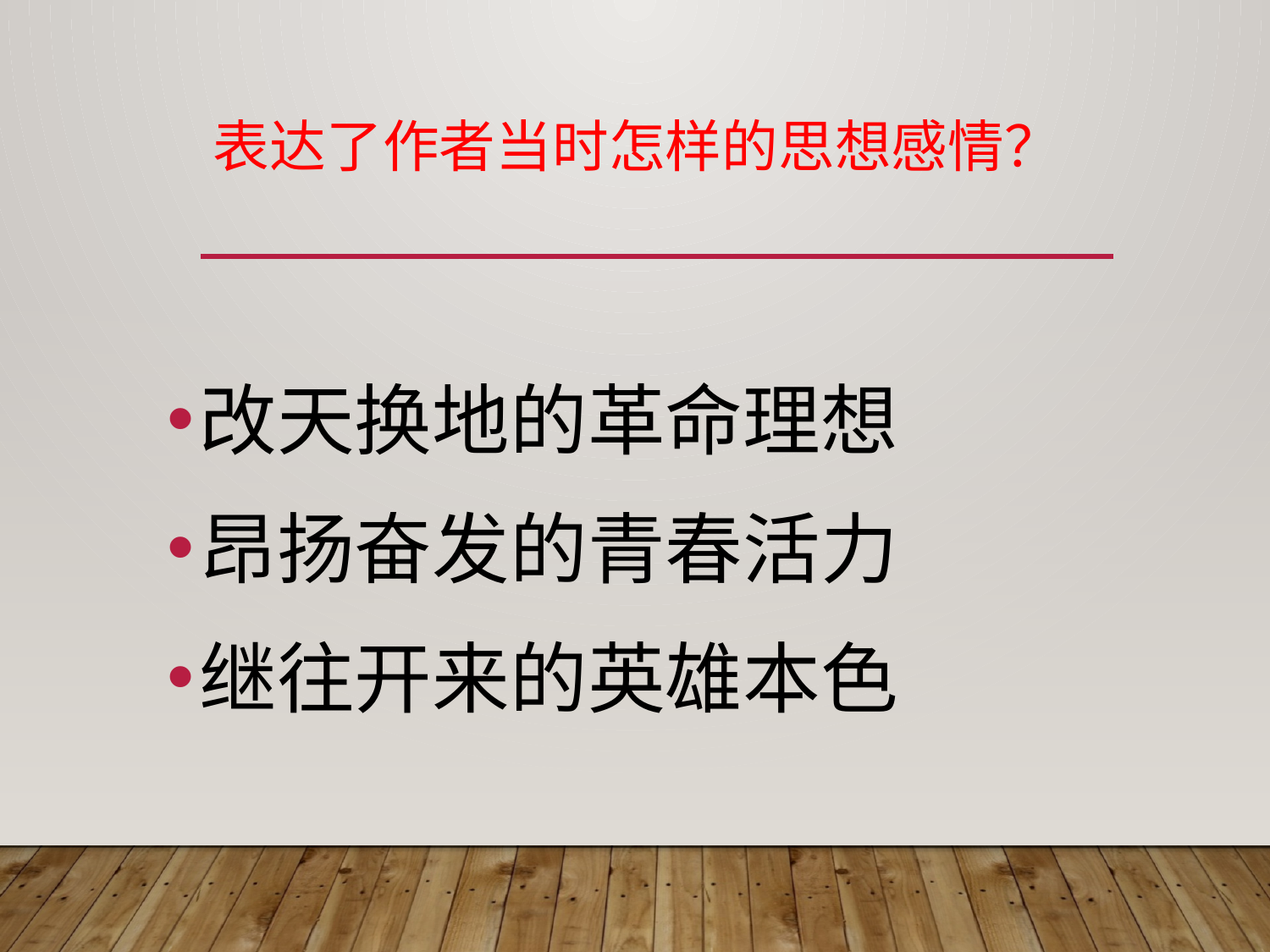

# 表达了作者当时怎样的思想感情？
改天换地的革命理想
昂扬奋发的青春活力
继往开来的英雄本色